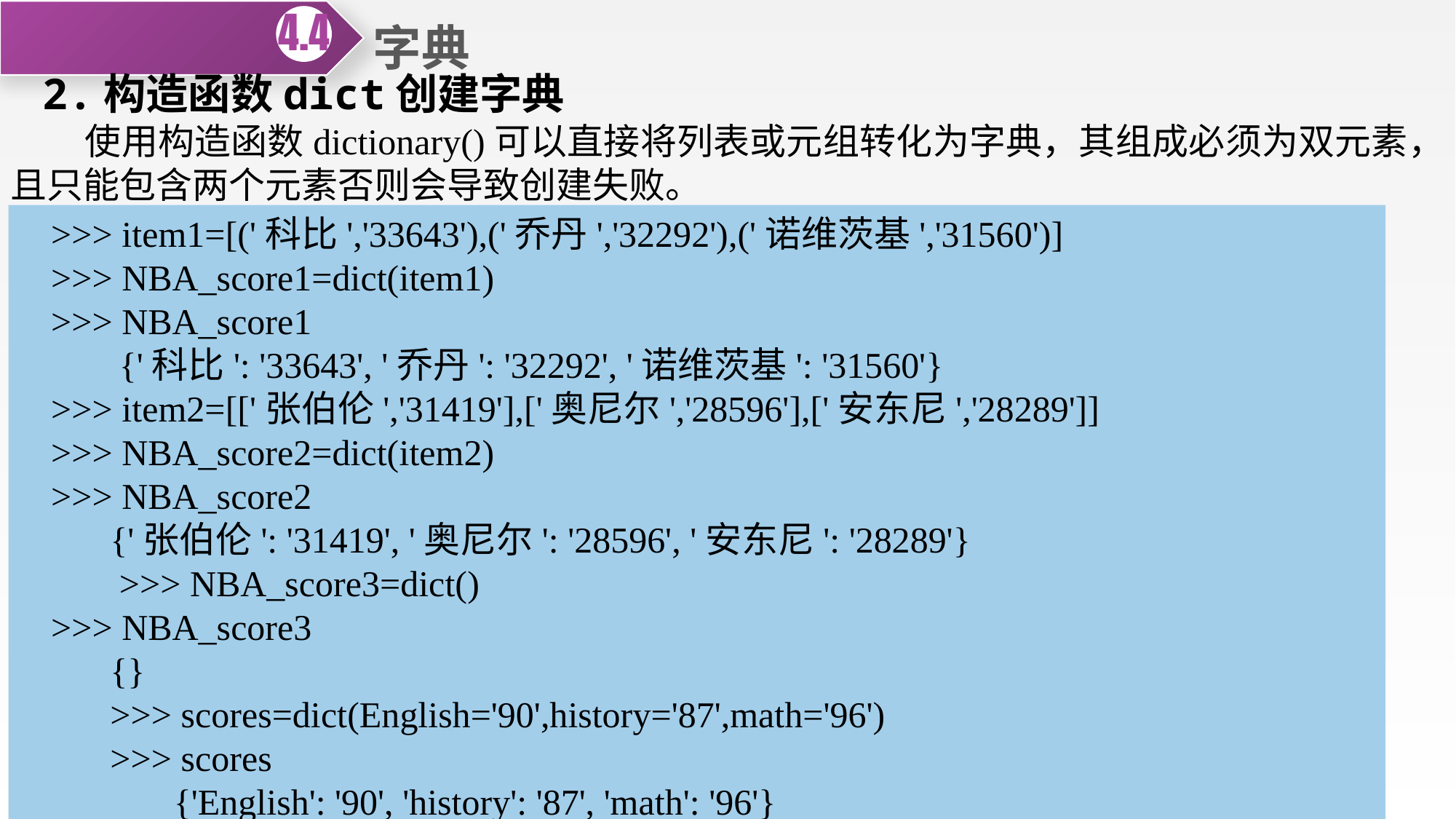

字典

4.4
2.构造函数dict创建字典
    使用构造函数dictionary()可以直接将列表或元组转化为字典，其组成必须为双元素，且只能包含两个元素否则会导致创建失败。
>>> item1=[('科比','33643'),('乔丹','32292'),('诺维茨基','31560')]
>>> NBA_score1=dict(item1)
>>> NBA_score1
    {'科比': '33643', '乔丹': '32292', '诺维茨基': '31560'}
>>> item2=[['张伯伦','31419'],['奥尼尔','28596'],['安东尼','28289']]
>>> NBA_score2=dict(item2)
>>> NBA_score2
   {'张伯伦': '31419', '奥尼尔': '28596', '安东尼': '28289'}
    >>> NBA_score3=dict()
>>> NBA_score3
   {}
   >>> scores=dict(English='90',history='87',math='96')
   >>> scores
          {'English': '90', 'history': '87', 'math': '96'}